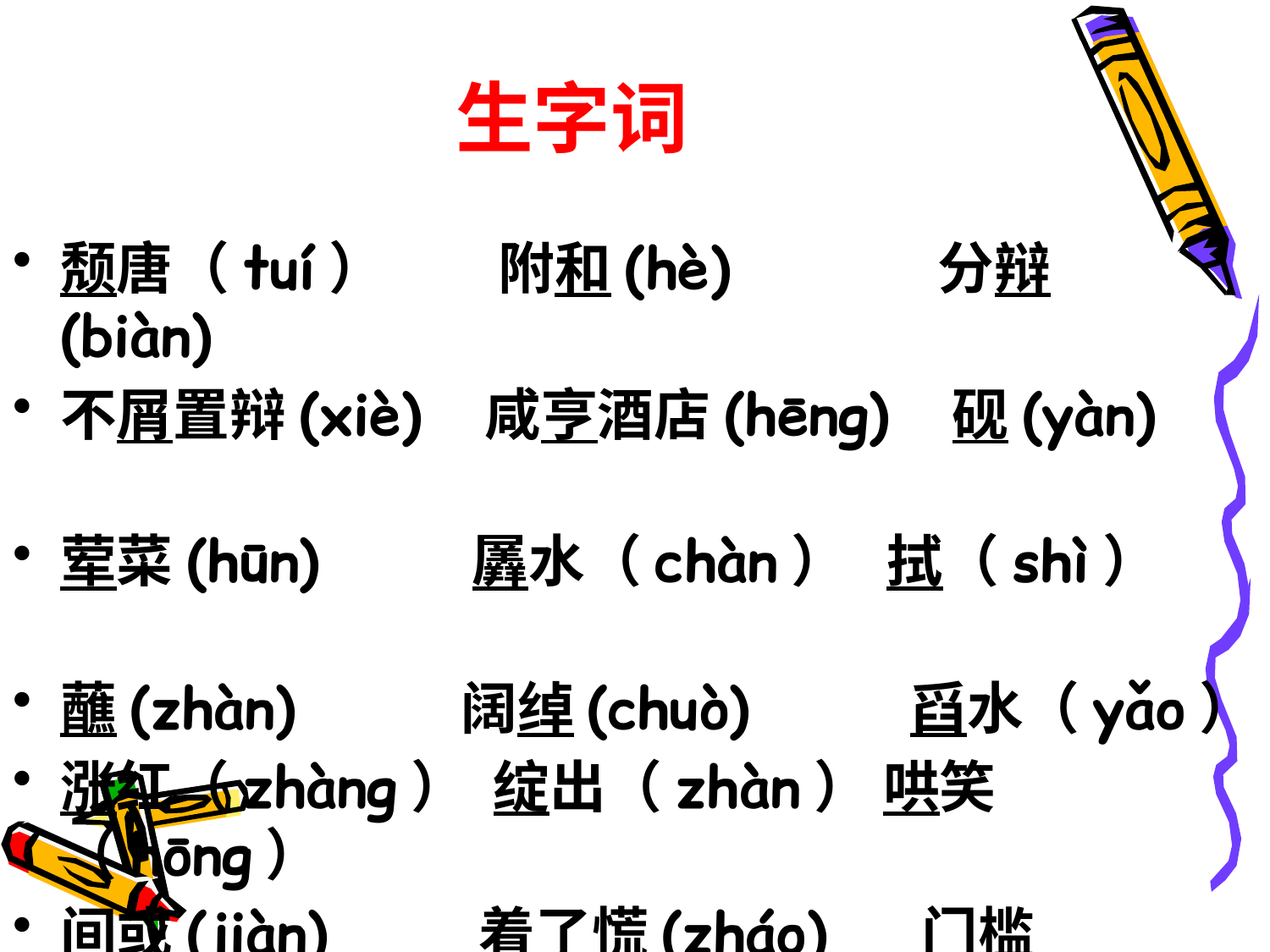

# 生字词
颓唐（tuí）　　附和(hè) 　　　分辩(biàn)
不屑置辩(xiè)  咸亨酒店(hēng)  砚(yàn)
荤菜(hūn)　　  羼水（chàn）   拭（shì）
蘸(zhàn)　　   阔绰(chuò)      舀水（yǎo）
涨红（zhàng）  绽出（zhàn） 哄笑（hōng）
间或(jiàn) 　　着了慌(zháo) 　门槛（kǎn）